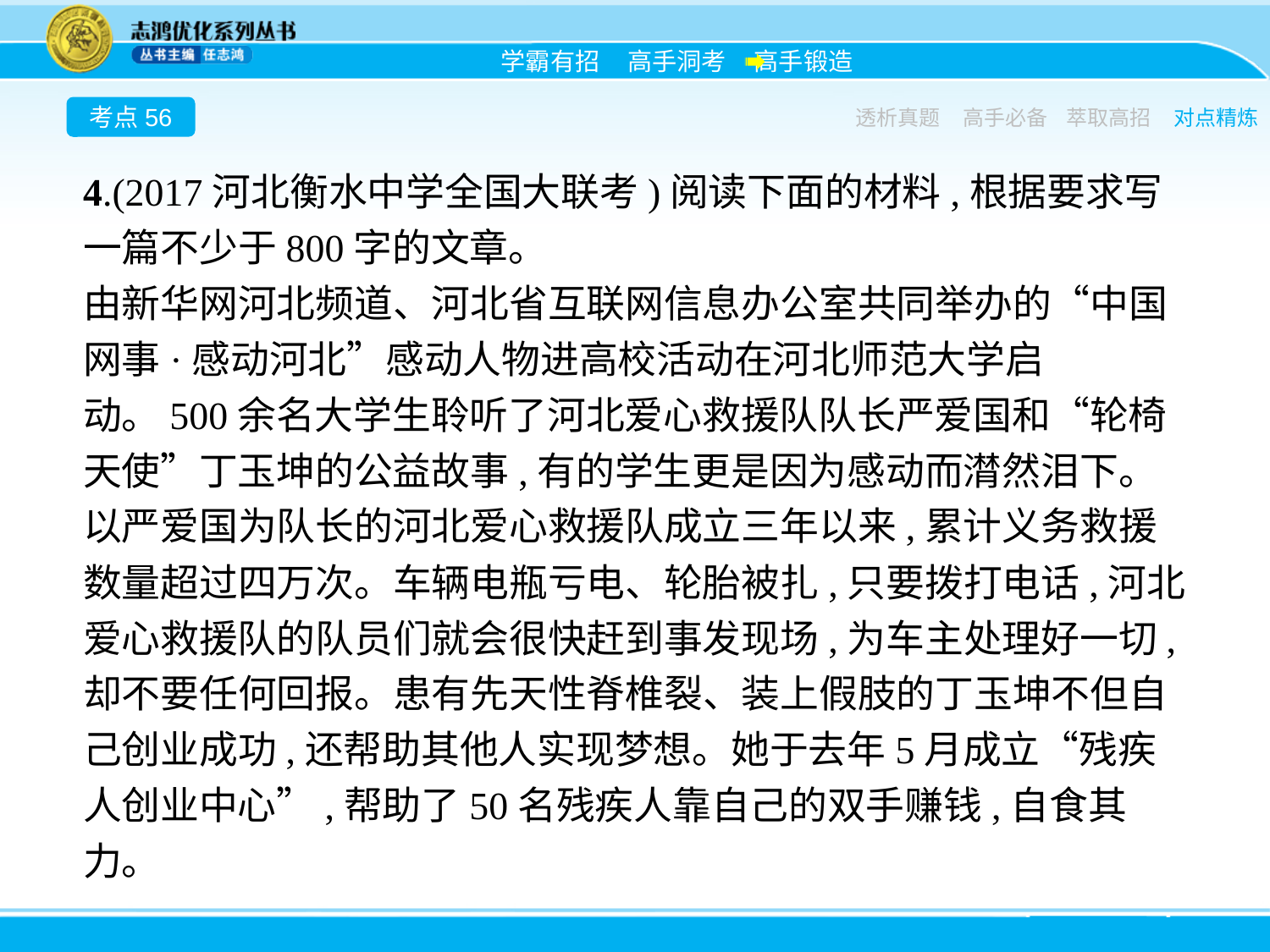

考点56
透析真题
高手必备
萃取高招
对点精炼
4.(2017河北衡水中学全国大联考)阅读下面的材料,根据要求写一篇不少于800字的文章。
由新华网河北频道、河北省互联网信息办公室共同举办的“中国网事·感动河北”感动人物进高校活动在河北师范大学启动。500余名大学生聆听了河北爱心救援队队长严爱国和“轮椅天使”丁玉坤的公益故事,有的学生更是因为感动而潸然泪下。
以严爱国为队长的河北爱心救援队成立三年以来,累计义务救援数量超过四万次。车辆电瓶亏电、轮胎被扎,只要拨打电话,河北爱心救援队的队员们就会很快赶到事发现场,为车主处理好一切,却不要任何回报。患有先天性脊椎裂、装上假肢的丁玉坤不但自己创业成功,还帮助其他人实现梦想。她于去年5月成立“残疾人创业中心”,帮助了50名残疾人靠自己的双手赚钱,自食其力。